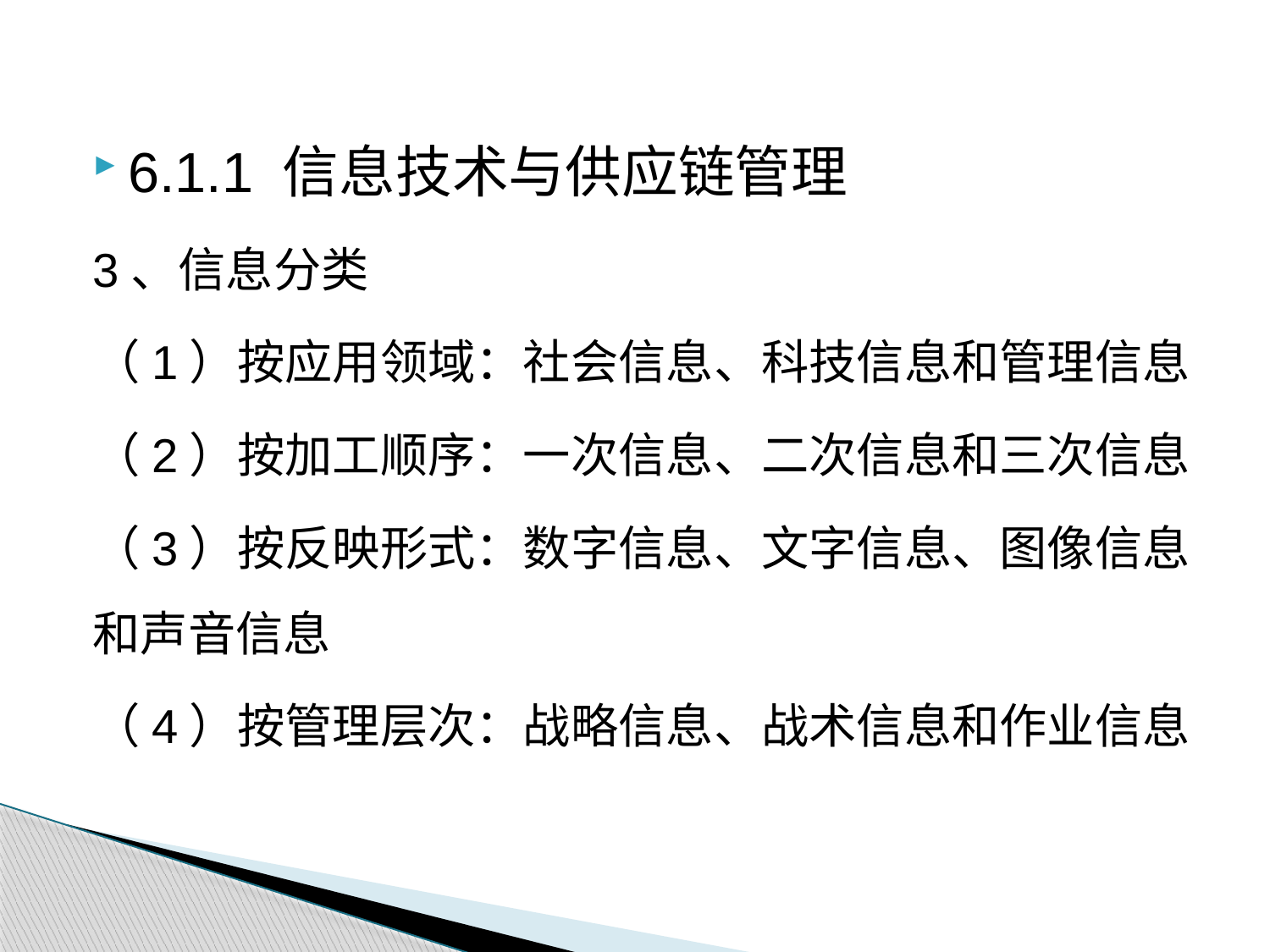

6.1.1 信息技术与供应链管理
3、信息分类
（1）按应用领域：社会信息、科技信息和管理信息
（2）按加工顺序：一次信息、二次信息和三次信息
（3）按反映形式：数字信息、文字信息、图像信息和声音信息
（4）按管理层次：战略信息、战术信息和作业信息